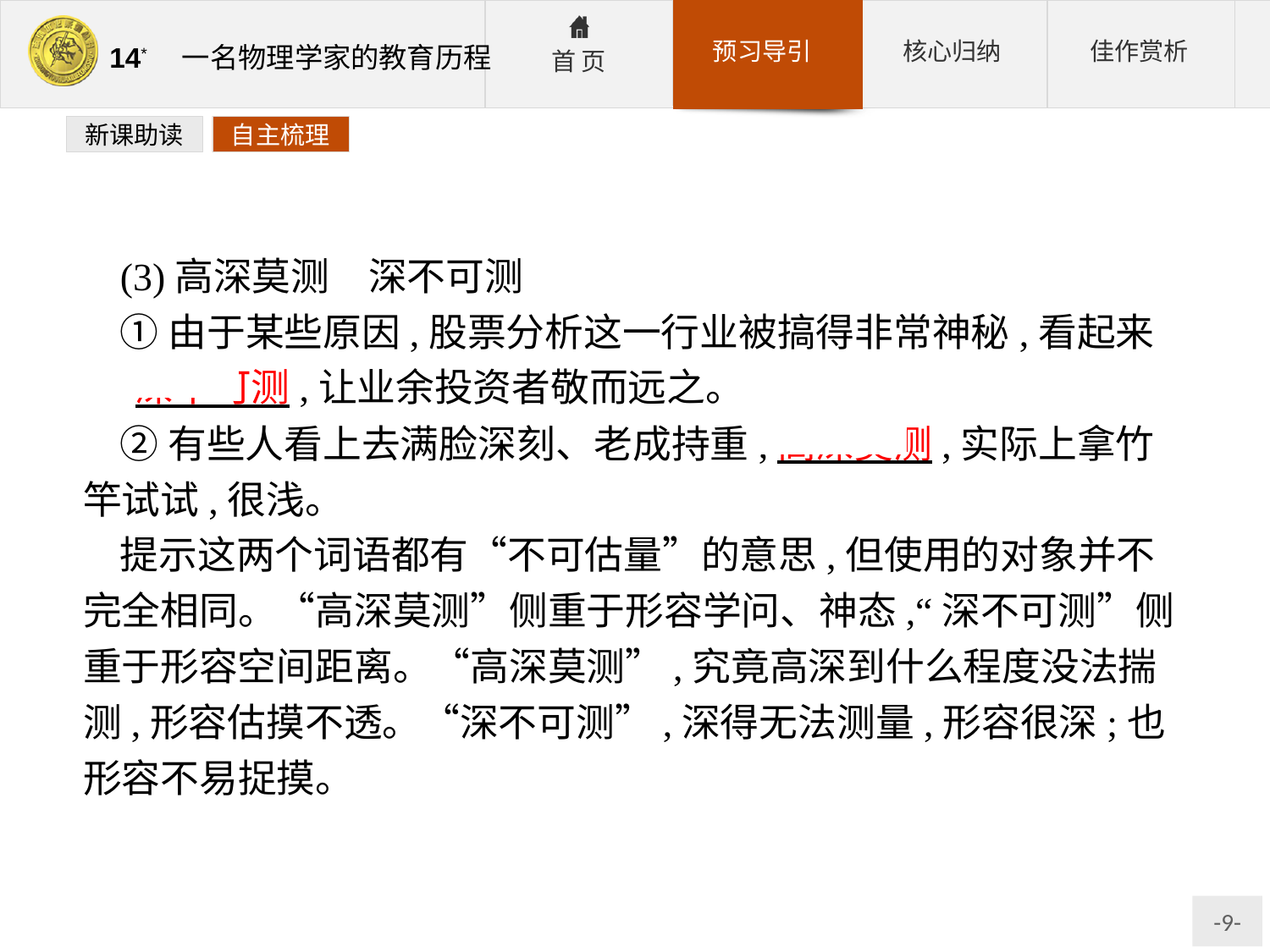

新课助读
自主梳理
(3)高深莫测　深不可测
①由于某些原因,股票分析这一行业被搞得非常神秘,看起来          深不可测,让业余投资者敬而远之。
②有些人看上去满脸深刻、老成持重,高深莫测,实际上拿竹竿试试,很浅。
提示这两个词语都有“不可估量”的意思,但使用的对象并不完全相同。“高深莫测”侧重于形容学问、神态,“深不可测”侧重于形容空间距离。“高深莫测”,究竟高深到什么程度没法揣测,形容估摸不透。“深不可测”,深得无法测量,形容很深;也形容不易捉摸。